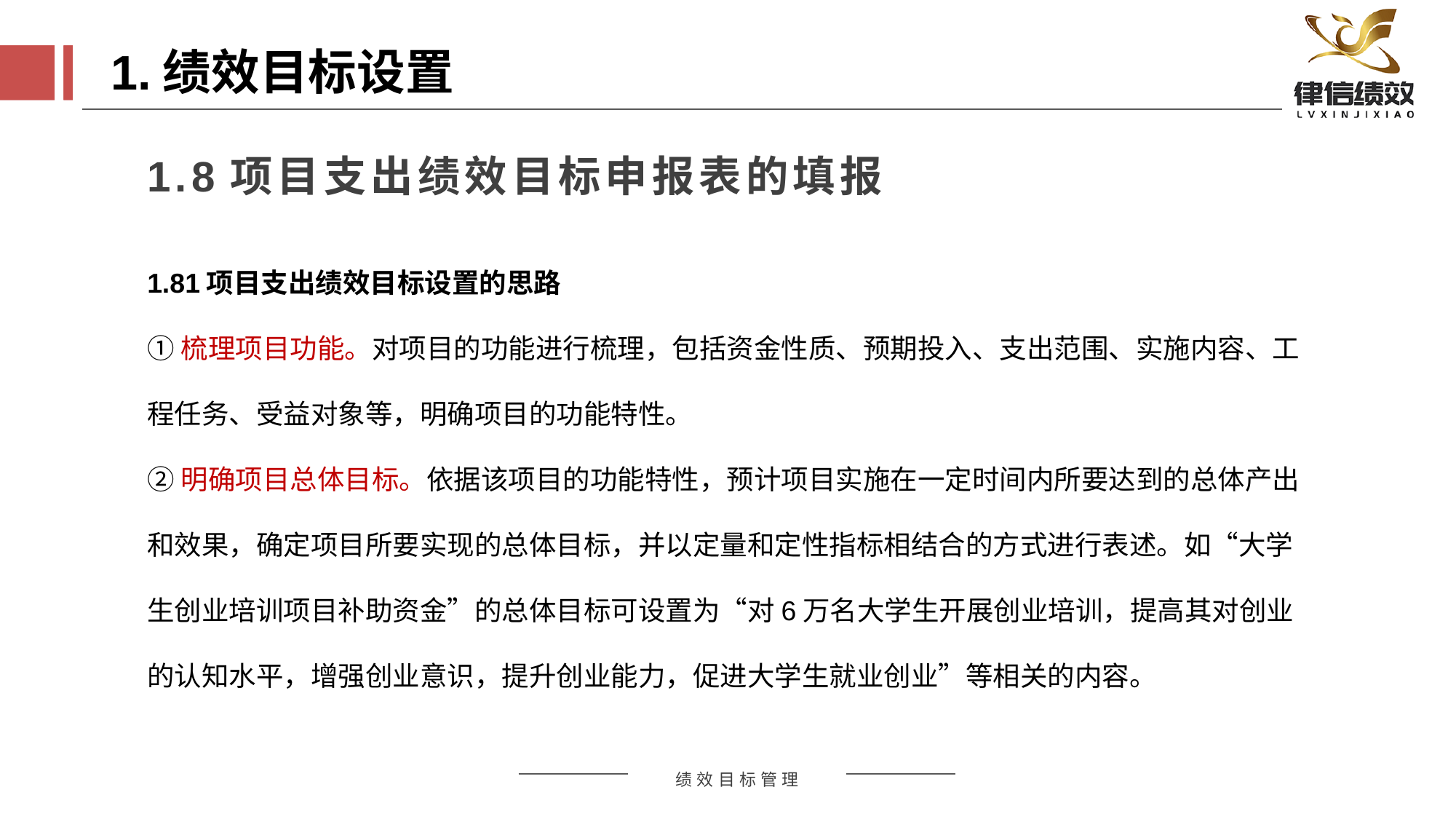

1.绩效目标设置
1.8项目支出绩效目标申报表的填报
1.81项目支出绩效目标设置的思路
①梳理项目功能。对项目的功能进行梳理，包括资金性质、预期投入、支出范围、实施内容、工程任务、受益对象等，明确项目的功能特性。
②明确项目总体目标。依据该项目的功能特性，预计项目实施在一定时间内所要达到的总体产出和效果，确定项目所要实现的总体目标，并以定量和定性指标相结合的方式进行表述。如“大学生创业培训项目补助资金”的总体目标可设置为“对6万名大学生开展创业培训，提高其对创业的认知水平，增强创业意识，提升创业能力，促进大学生就业创业”等相关的内容。